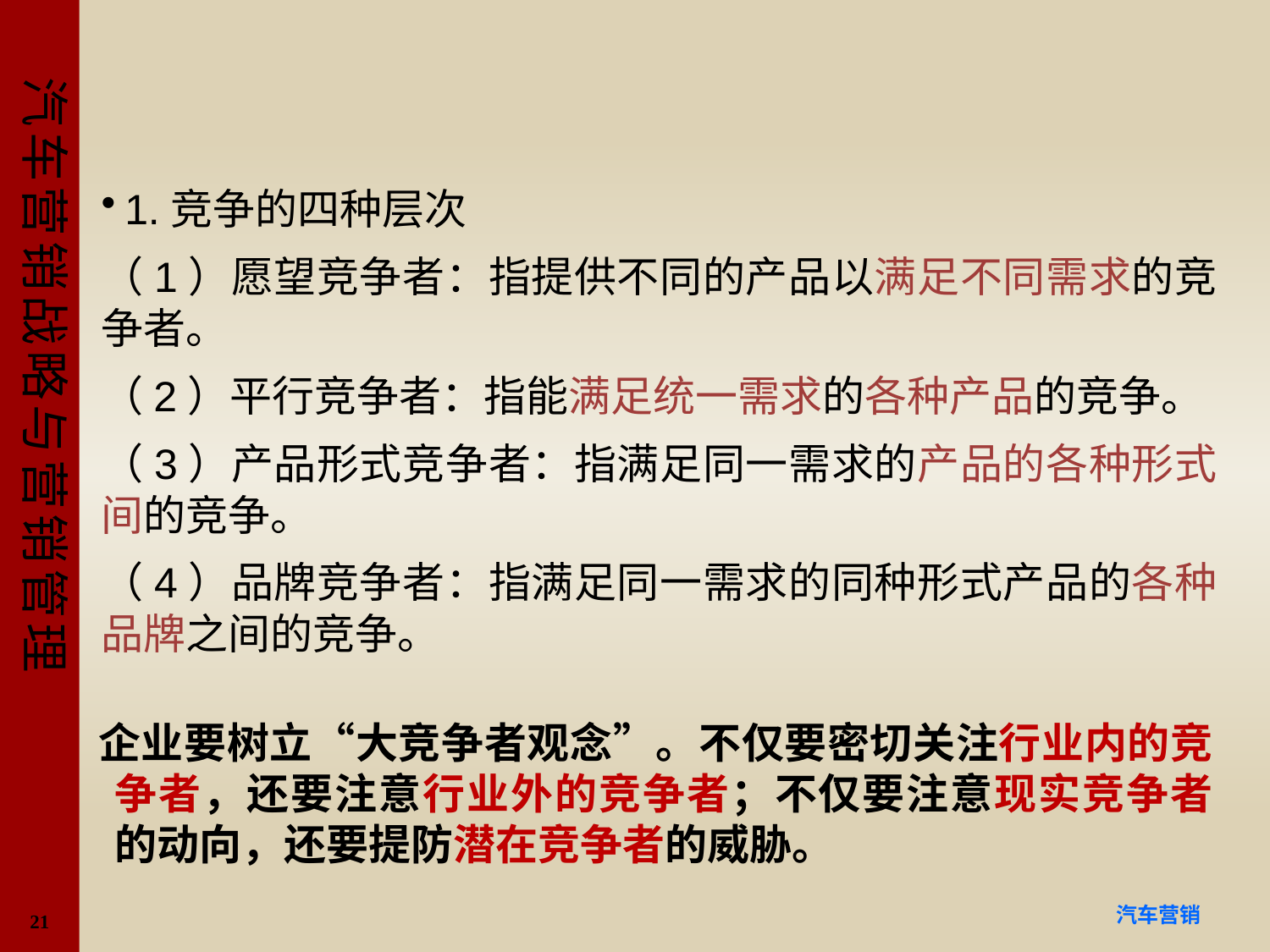

#
1.竞争的四种层次
（1）愿望竞争者：指提供不同的产品以满足不同需求的竞争者。
（2）平行竞争者：指能满足统一需求的各种产品的竞争。
（3）产品形式竞争者：指满足同一需求的产品的各种形式间的竞争。
（4）品牌竞争者：指满足同一需求的同种形式产品的各种品牌之间的竞争。

  企业要树立“大竞争者观念”。不仅要密切关注行业内的竞争者，还要注意行业外的竞争者；不仅要注意现实竞争者的动向，还要提防潜在竞争者的威胁。
21